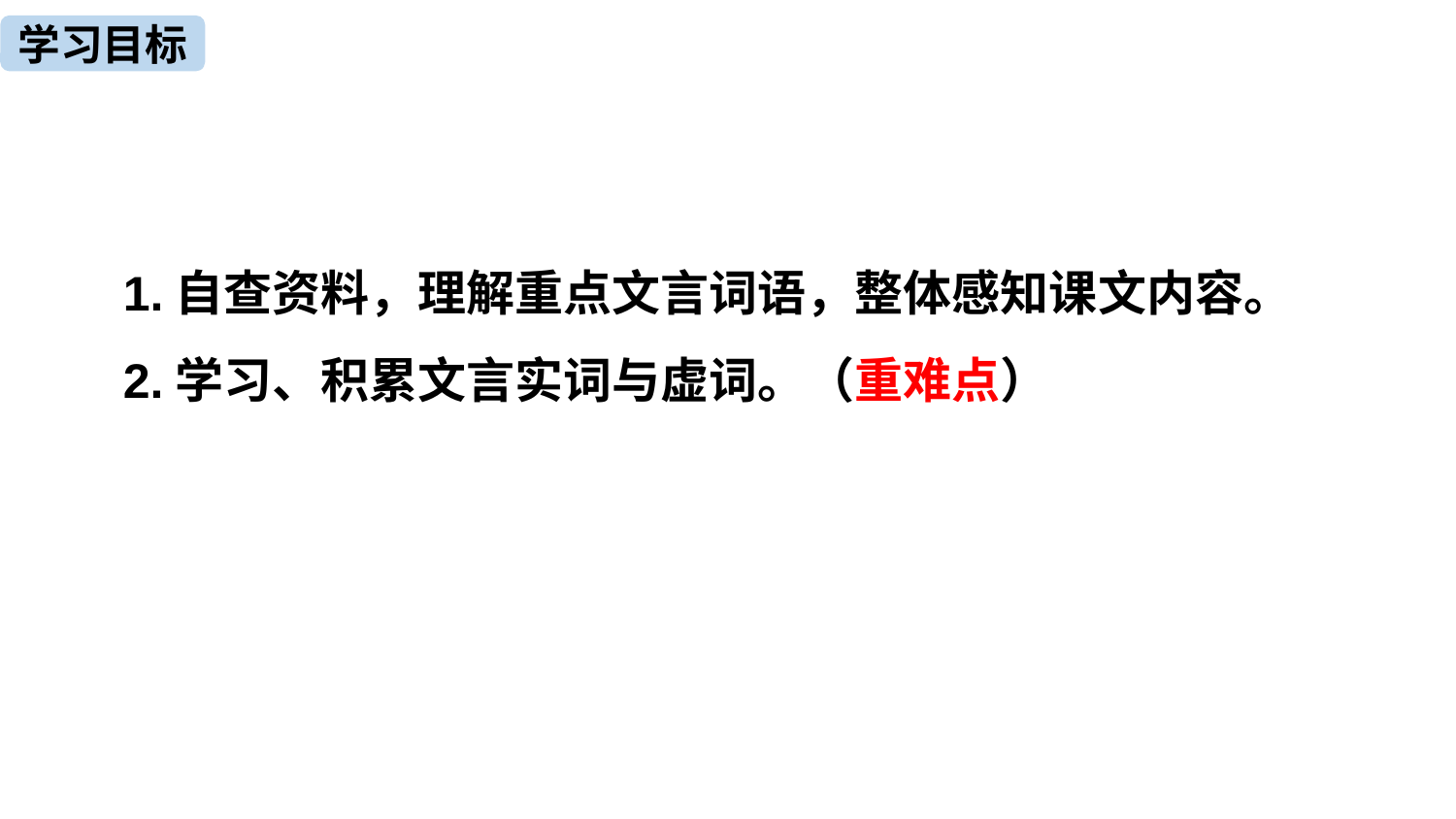

学习目标
1.自查资料，理解重点文言词语，整体感知课文内容。
2.学习、积累文言实词与虚词。（重难点）